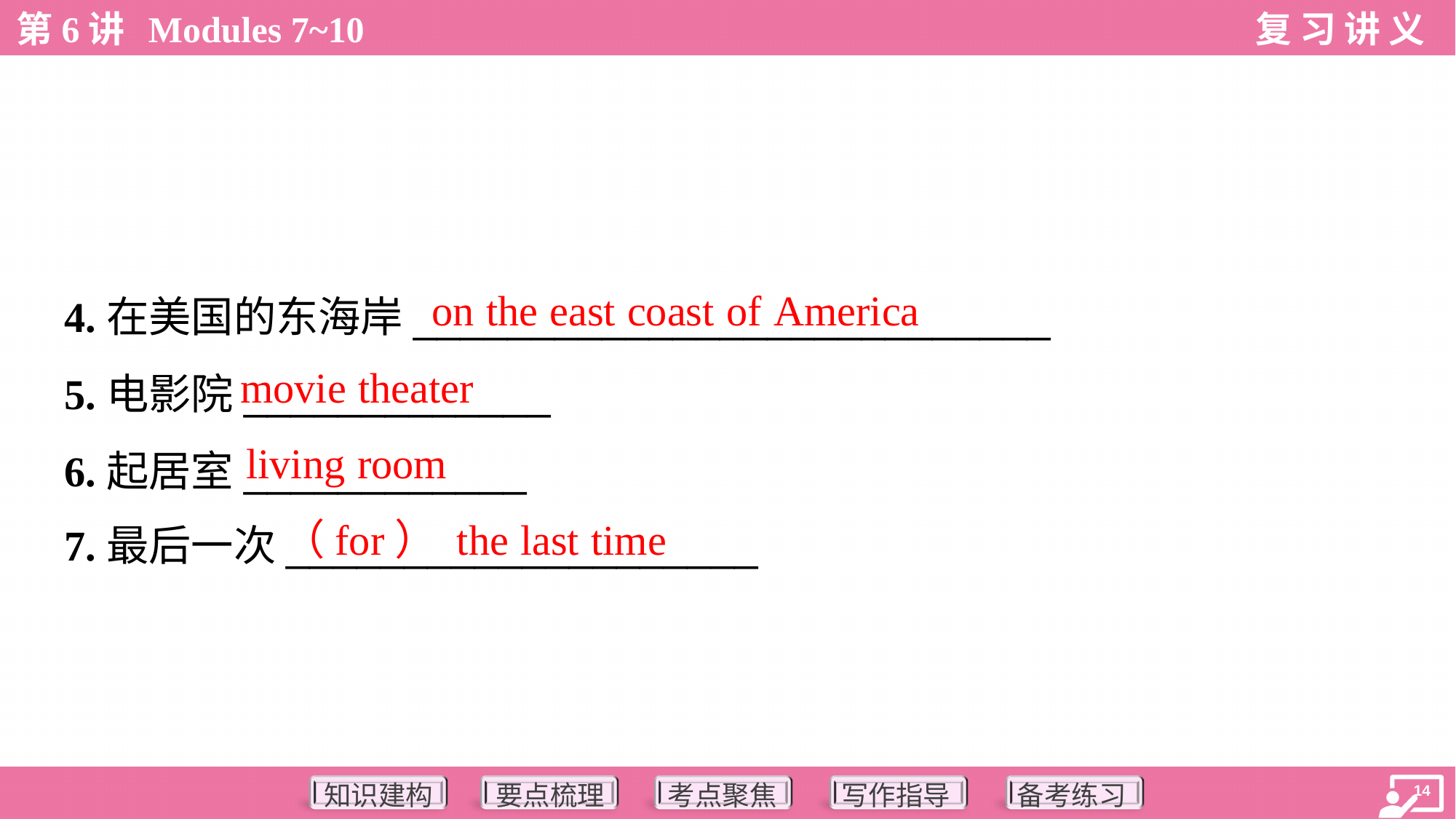

on the east coast of America
4.在美国的东海岸___________________________
5.电影院_____________
6.起居室____________
7.最后一次____________________
movie theater
living room
（for） the last time